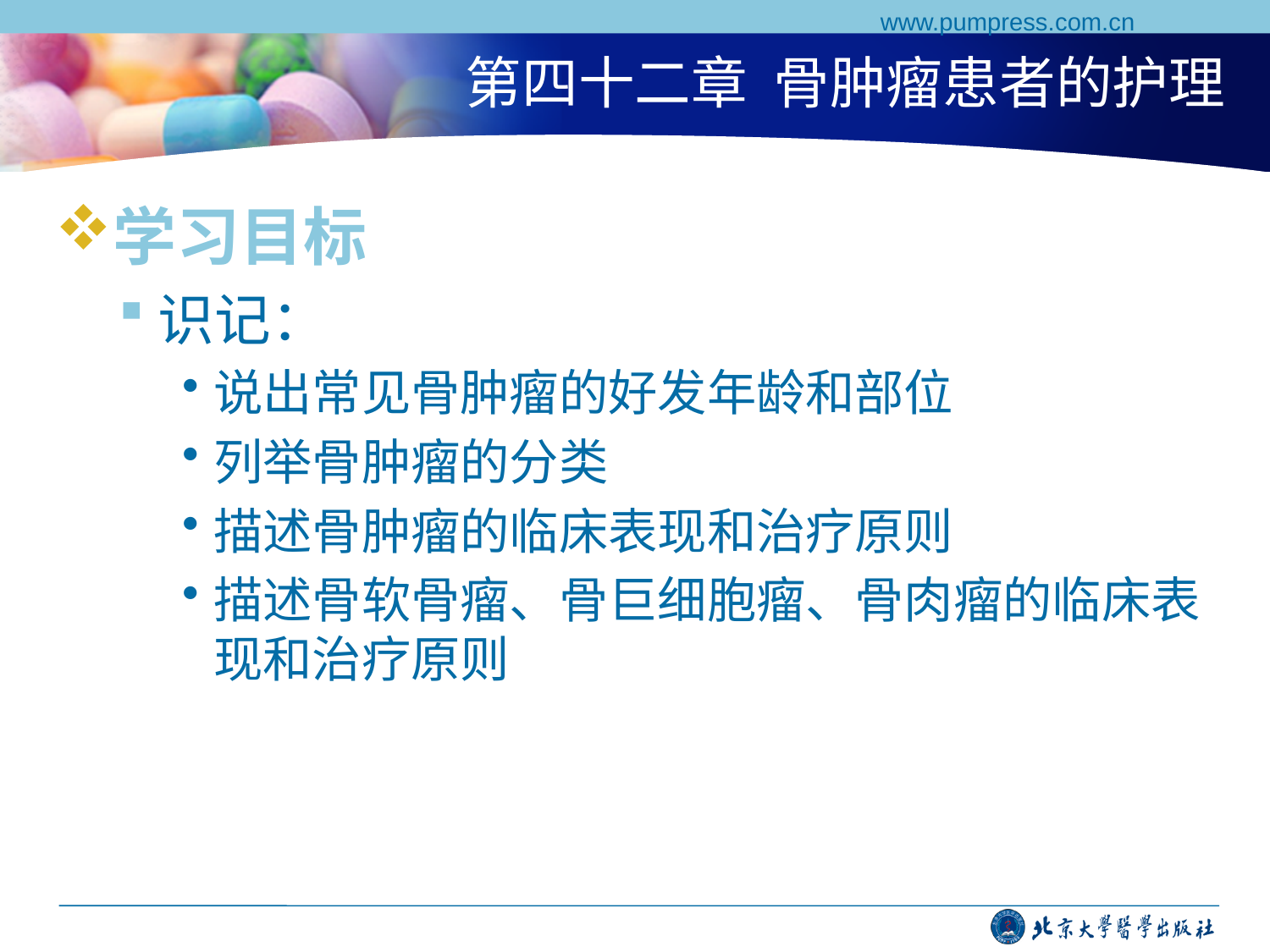

www.pumpress.com.cn
# 第四十二章  骨肿瘤患者的护理
学习目标
识记：
说出常见骨肿瘤的好发年龄和部位
列举骨肿瘤的分类
描述骨肿瘤的临床表现和治疗原则
描述骨软骨瘤、骨巨细胞瘤、骨肉瘤的临床表现和治疗原则